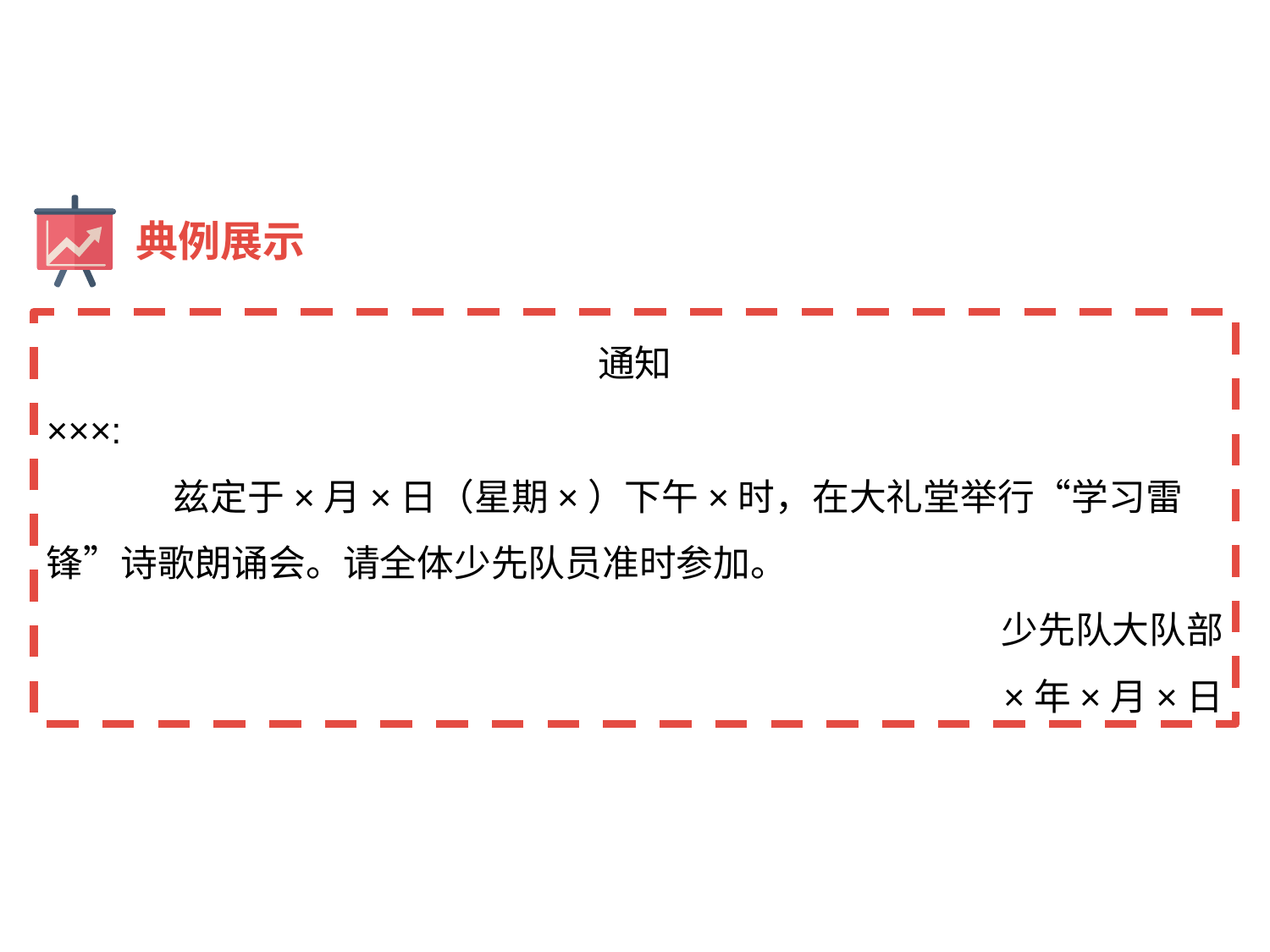

典例展示
通知
×××:
	兹定于×月×日（星期×）下午×时，在大礼堂举行“学习雷锋”诗歌朗诵会。请全体少先队员准时参加。
少先队大队部
×年×月×日